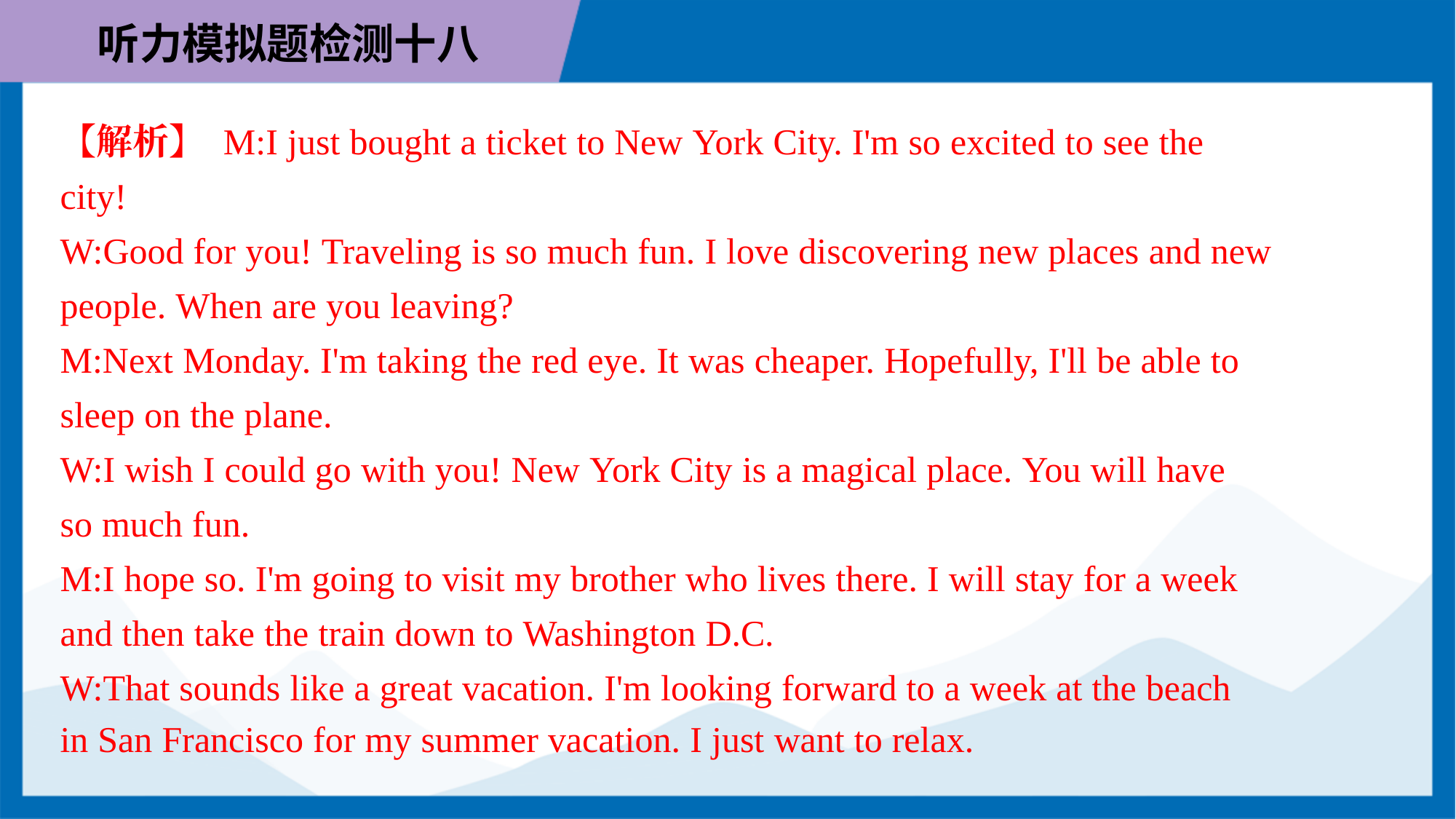

【解析】 M:I just bought a ticket to New York City. I'm so excited to see the
city!
W:Good for you! Traveling is so much fun. I love discovering new places and new
people. When are you leaving?
M:Next Monday. I'm taking the red eye. It was cheaper. Hopefully, I'll be able to
sleep on the plane.
W:I wish I could go with you! New York City is a magical place. You will have
so much fun.
M:I hope so. I'm going to visit my brother who lives there. I will stay for a week
and then take the train down to Washington D.C.
W:That sounds like a great vacation. I'm looking forward to a week at the beach
in San Francisco for my summer vacation. I just want to relax.